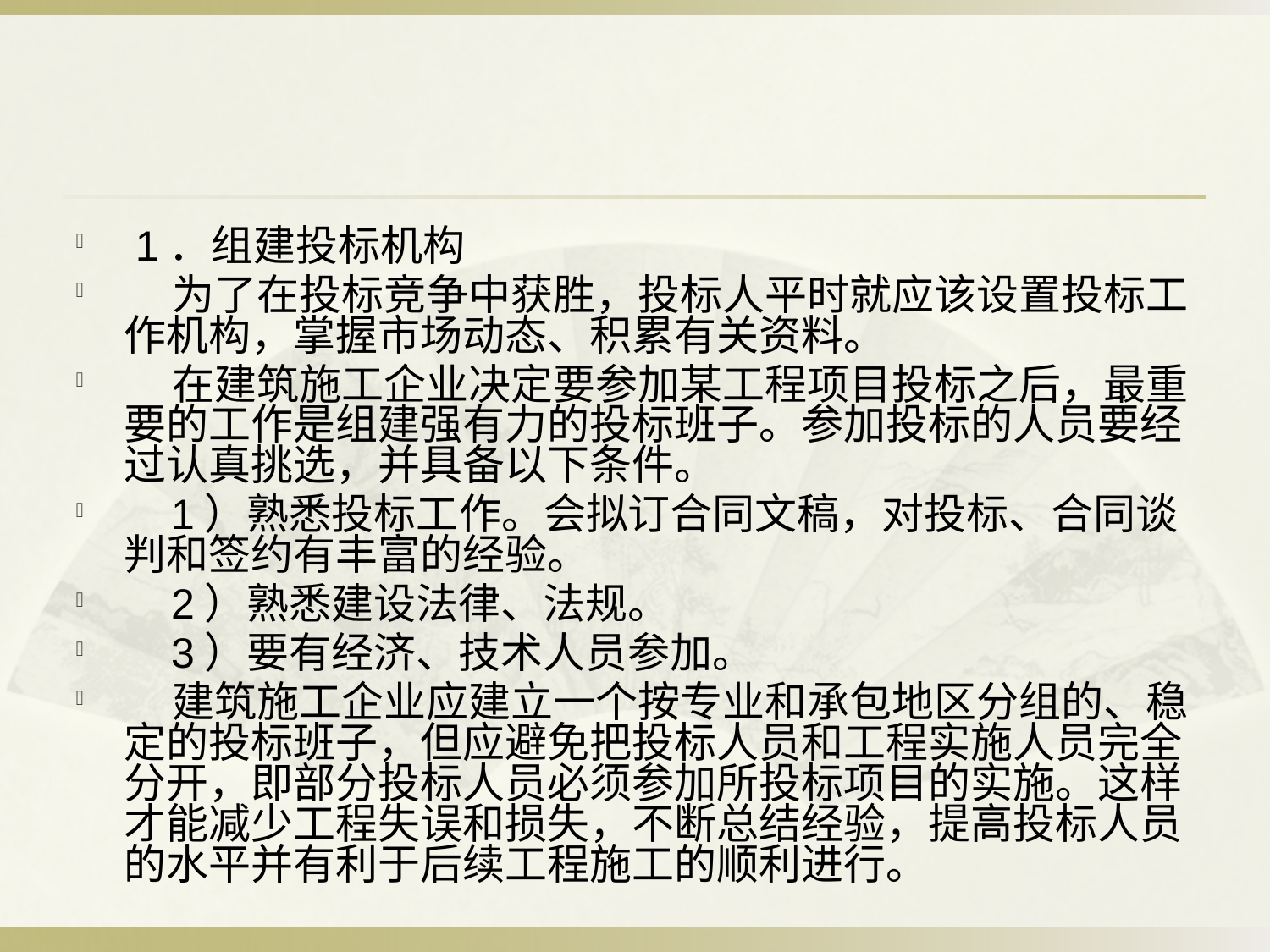

#
 1．组建投标机构
    为了在投标竞争中获胜，投标人平时就应该设置投标工作机构，掌握市场动态、积累有关资料。
    在建筑施工企业决定要参加某工程项目投标之后，最重要的工作是组建强有力的投标班子。参加投标的人员要经过认真挑选，并具备以下条件。
    1）熟悉投标工作。会拟订合同文稿，对投标、合同谈判和签约有丰富的经验。
    2）熟悉建设法律、法规。
    3）要有经济、技术人员参加。
    建筑施工企业应建立一个按专业和承包地区分组的、稳定的投标班子，但应避免把投标人员和工程实施人员完全分开，即部分投标人员必须参加所投标项目的实施。这样才能减少工程失误和损失，不断总结经验，提高投标人员的水平并有利于后续工程施工的顺利进行。